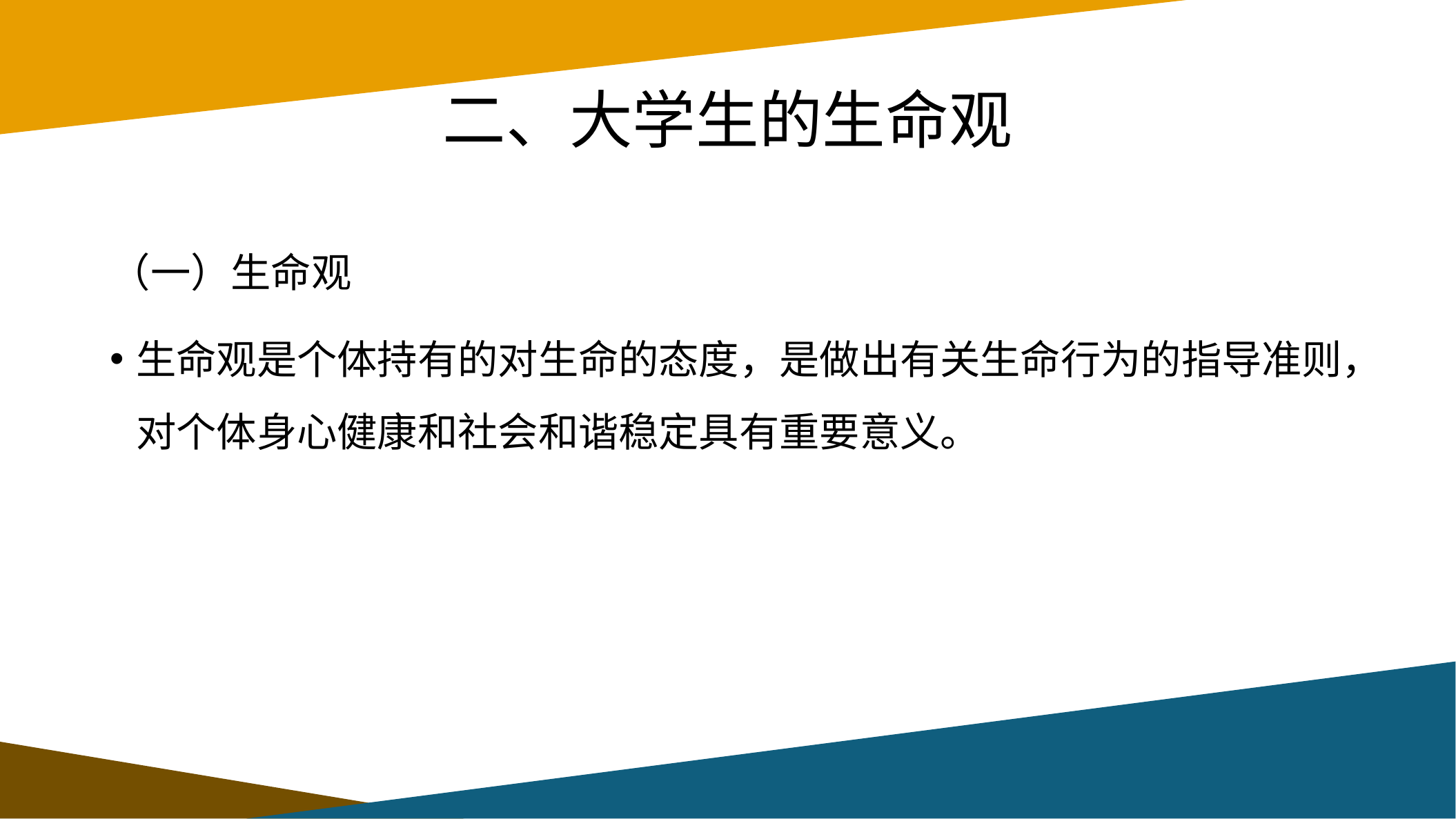

# 二、大学生的生命观
（一）生命观
生命观是个体持有的对生命的态度，是做出有关生命行为的指导准则，对个体身心健康和社会和谐稳定具有重要意义。